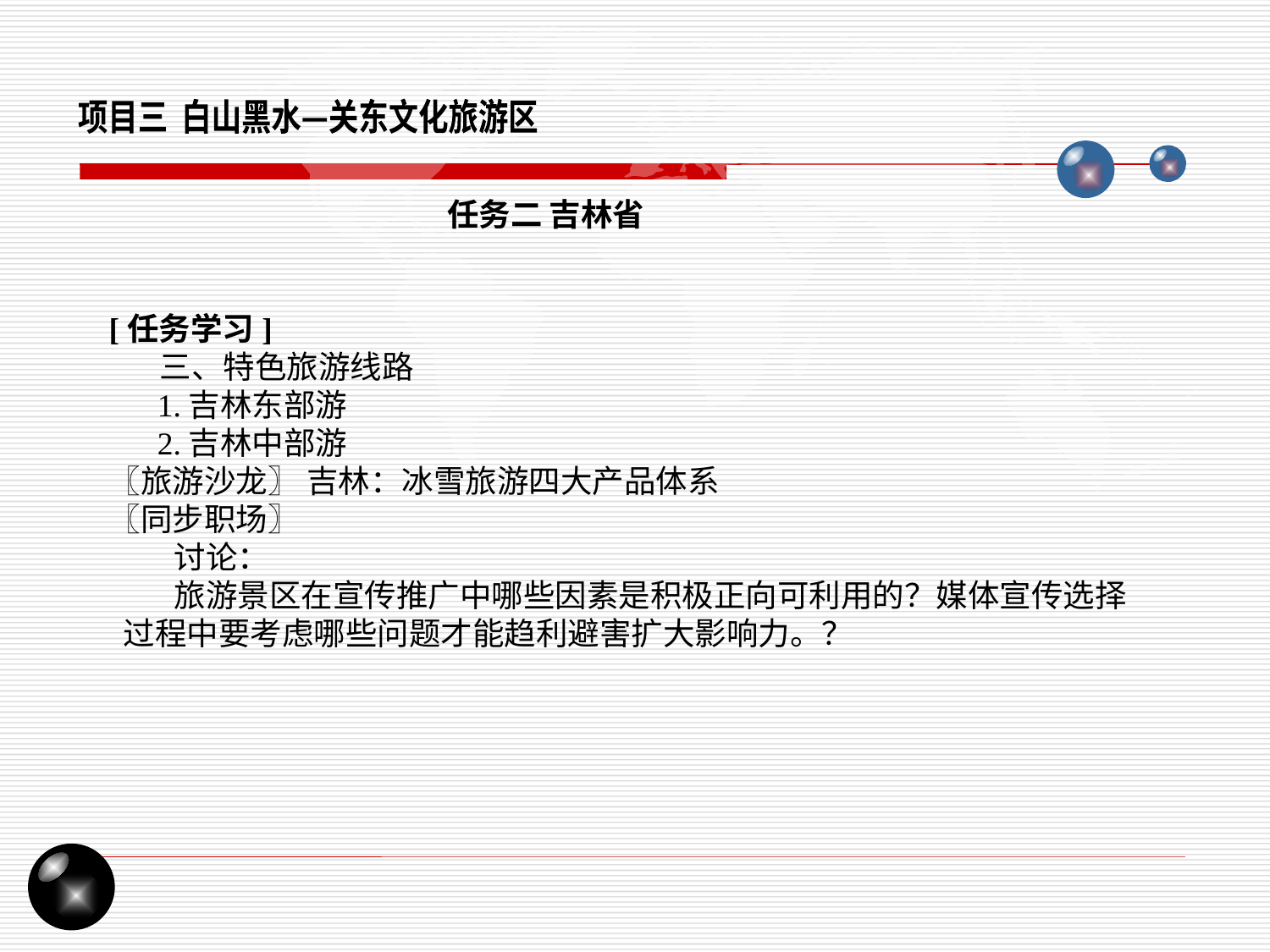

项目三  白山黑水—关东文化旅游区
任务二 吉林省

[任务学习]
      三、特色旅游线路
      1.吉林东部游
      2.吉林中部游
〖旅游沙龙〗 吉林：冰雪旅游四大产品体系
〖同步职场〗
        讨论：
        旅游景区在宣传推广中哪些因素是积极正向可利用的？媒体宣传选择    过程中要考虑哪些问题才能趋利避害扩大影响力。？